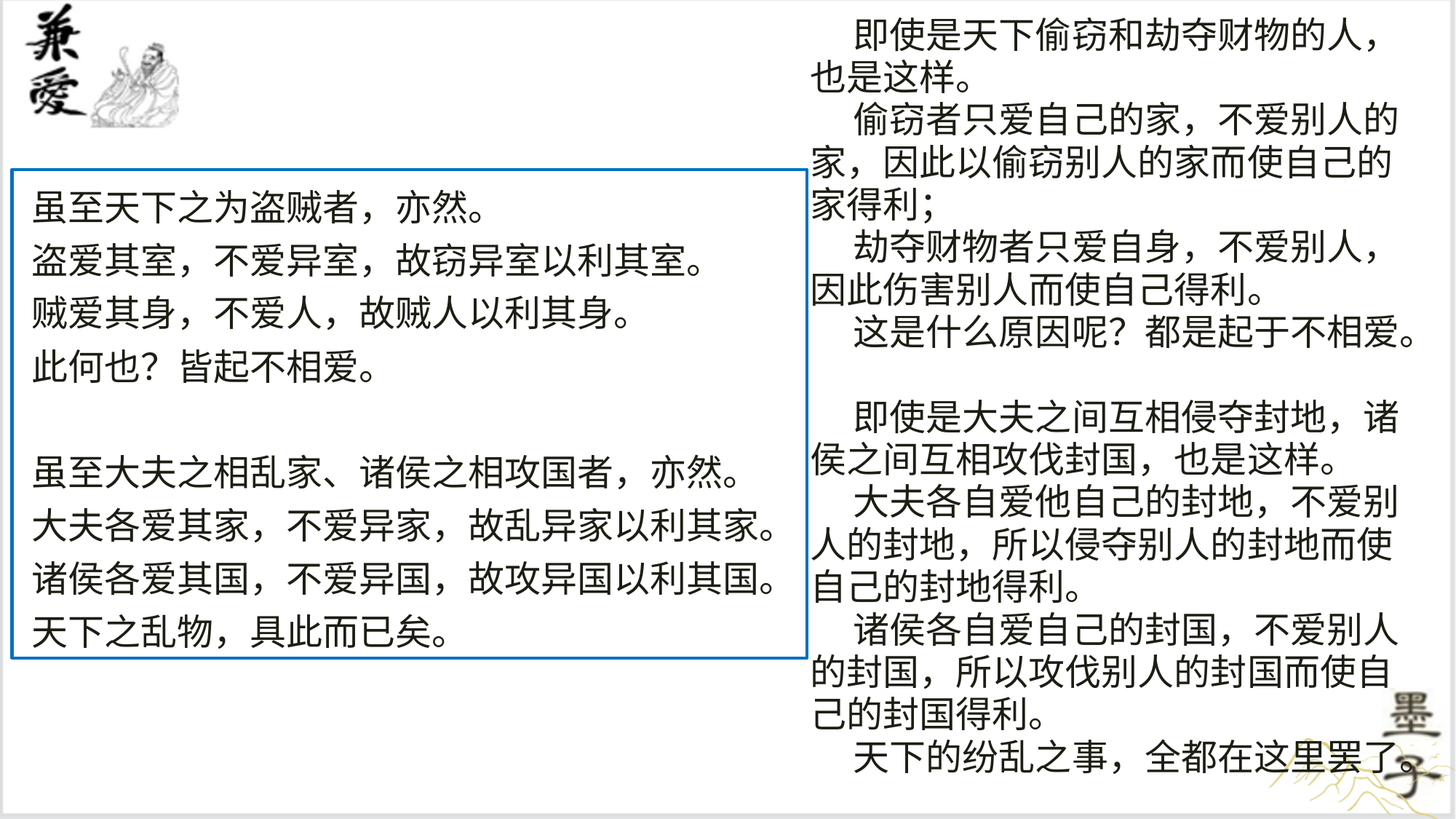

即使是天下偷窃和劫夺财物的人，也是这样。
偷窃者只爱自己的家，不爱别人的家，因此以偷窃别人的家而使自己的家得利；
劫夺财物者只爱自身，不爱别人，因此伤害别人而使自己得利。
这是什么原因呢？都是起于不相爱。

即使是大夫之间互相侵夺封地，诸侯之间互相攻伐封国，也是这样。
大夫各自爱他自己的封地，不爱别人的封地，所以侵夺别人的封地而使自己的封地得利。
诸侯各自爱自己的封国，不爱别人的封国，所以攻伐别人的封国而使自己的封国得利。
天下的纷乱之事，全都在这里罢了。
虽至天下之为盗贼者，亦然。
盗爱其室，不爱异室，故窃异室以利其室。
贼爱其身，不爱人，故贼人以利其身。
此何也？皆起不相爱。

虽至大夫之相乱家、诸侯之相攻国者，亦然。
大夫各爱其家，不爱异家，故乱异家以利其家。
诸侯各爱其国，不爱异国，故攻异国以利其国。
天下之乱物，具此而已矣。